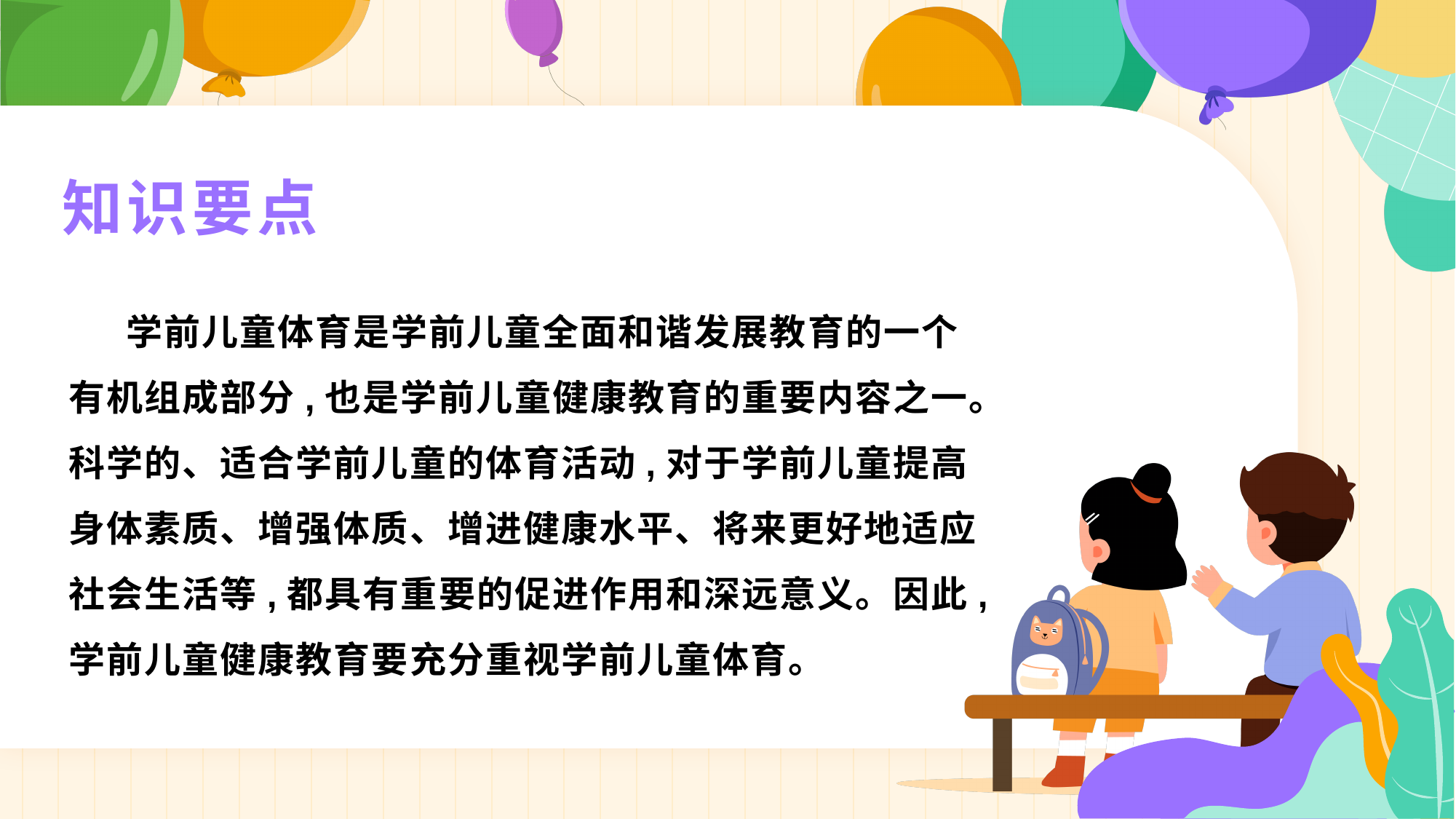

知识要点
     学前儿童体育是学前儿童全面和谐发展教育的一个有机组成部分,也是学前儿童健康教育的重要内容之一。科学的、适合学前儿童的体育活动,对于学前儿童提高身体素质、增强体质、增进健康水平、将来更好地适应社会生活等,都具有重要的促进作用和深远意义。因此,学前儿童健康教育要充分重视学前儿童体育。